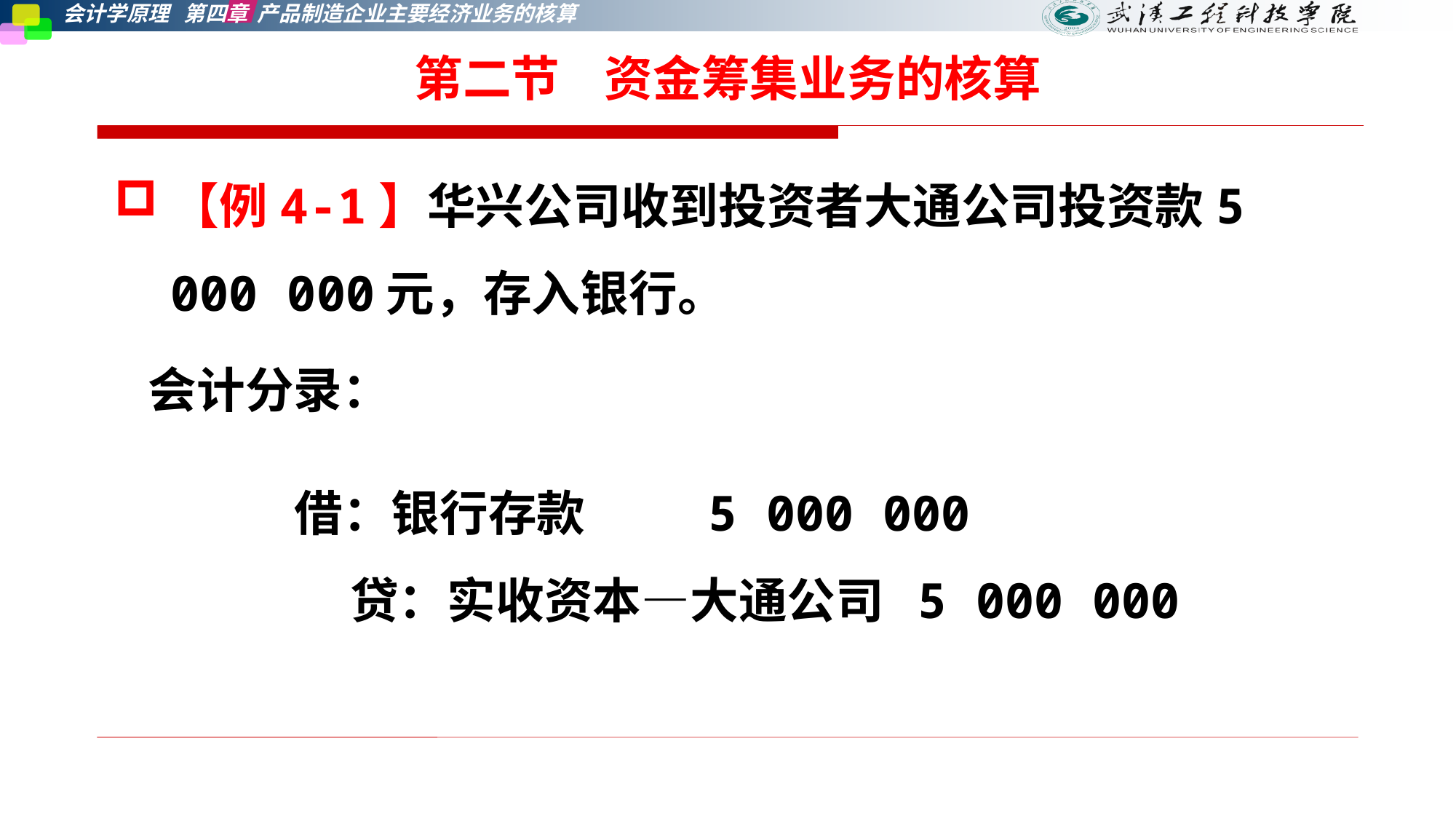

第二节    资金筹集业务的核算
【例4-1】华兴公司收到投资者大通公司投资款5 000 000元，存入银行。
   会计分录：
借：银行存款          5 000 000
    贷：实收资本—大通公司  5 000 000